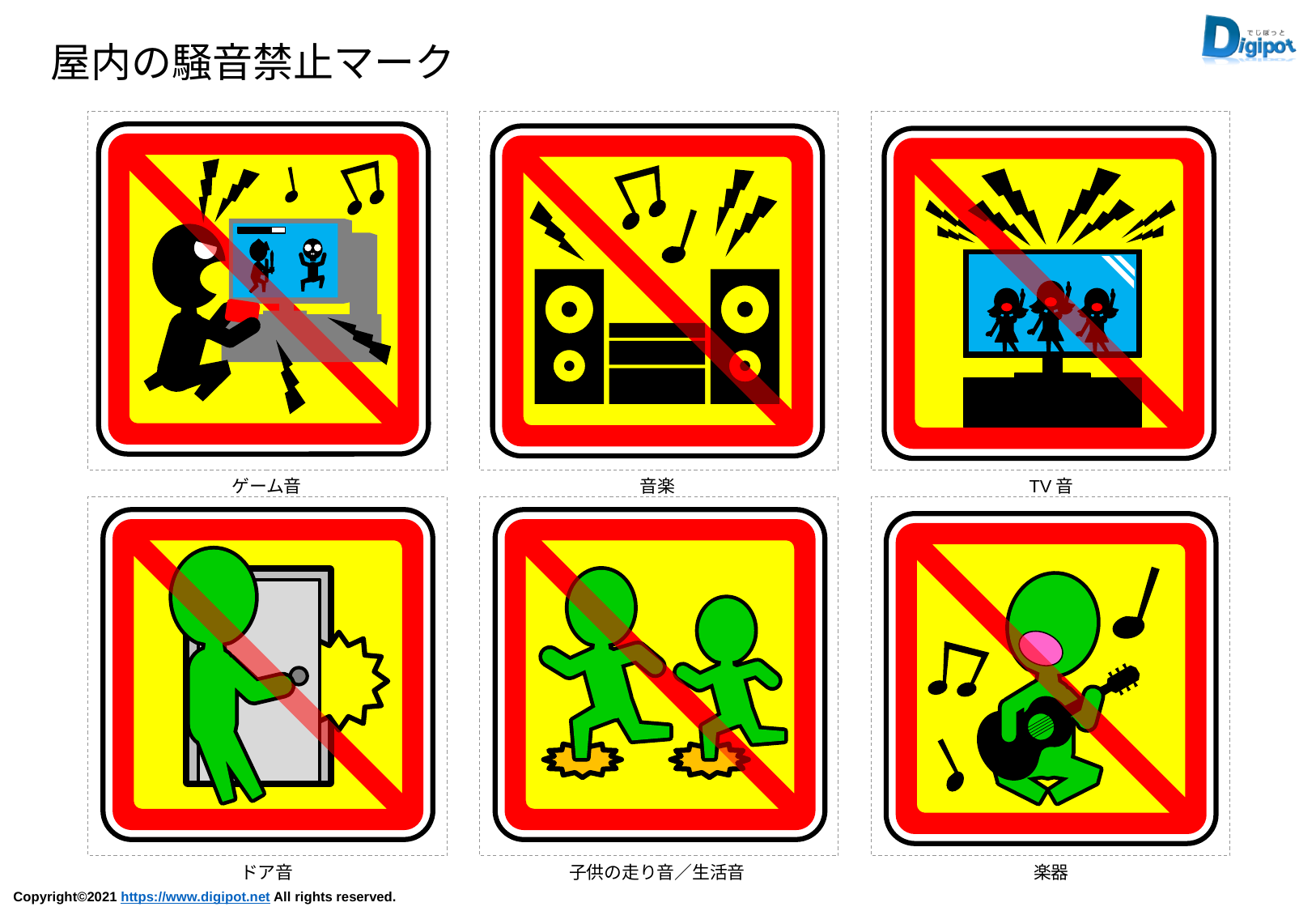

屋内の騒音禁止マーク

ゲーム音
音楽
TV音

ドア音
子供の走り音／生活音
楽器